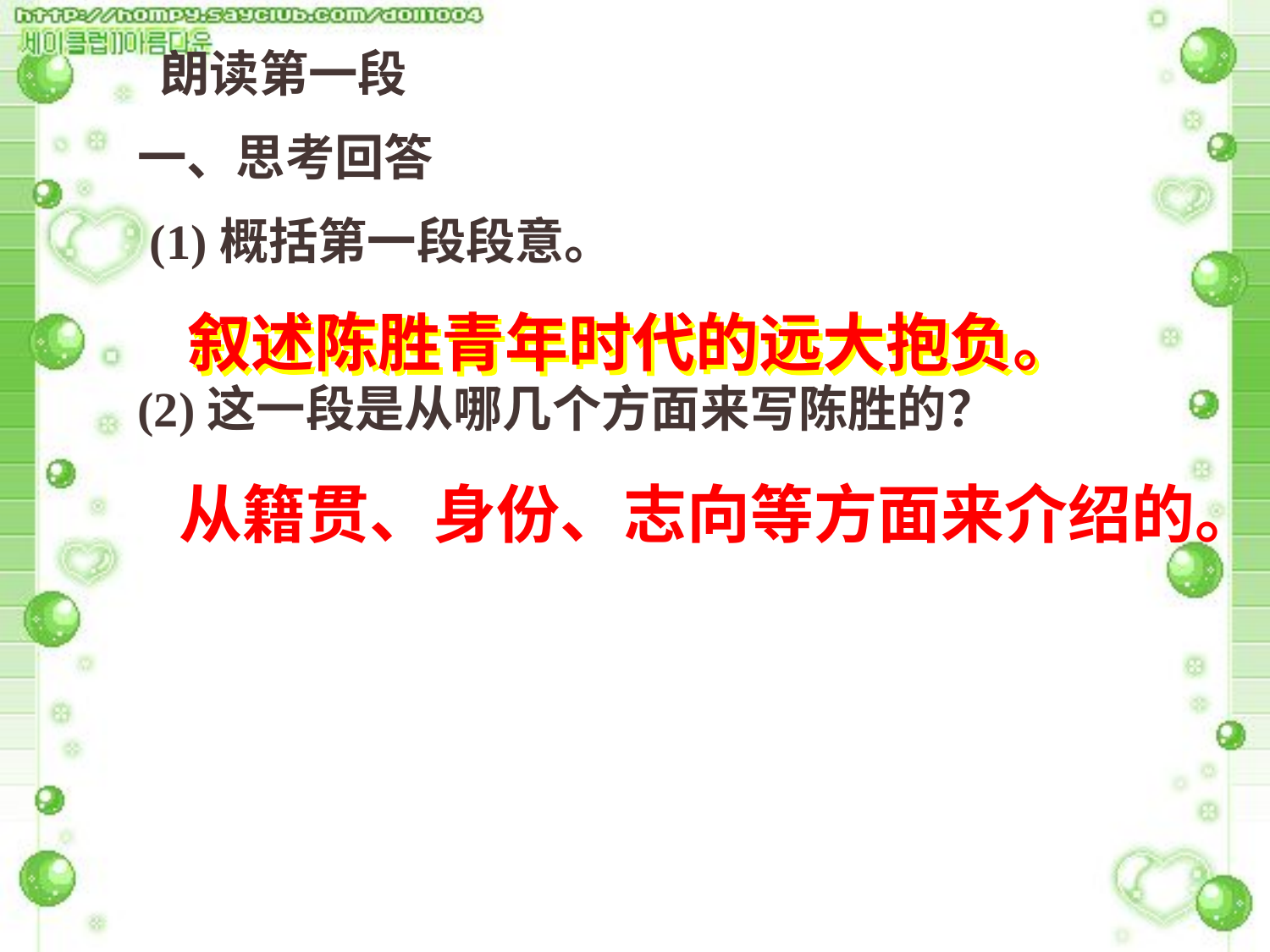

朗读第一段
一、思考回答
 (1)概括第一段段意。

(2)这一段是从哪几个方面来写陈胜的？

叙述陈胜青年时代的远大抱负。
     从籍贯、身份、志向等方面来介绍的。